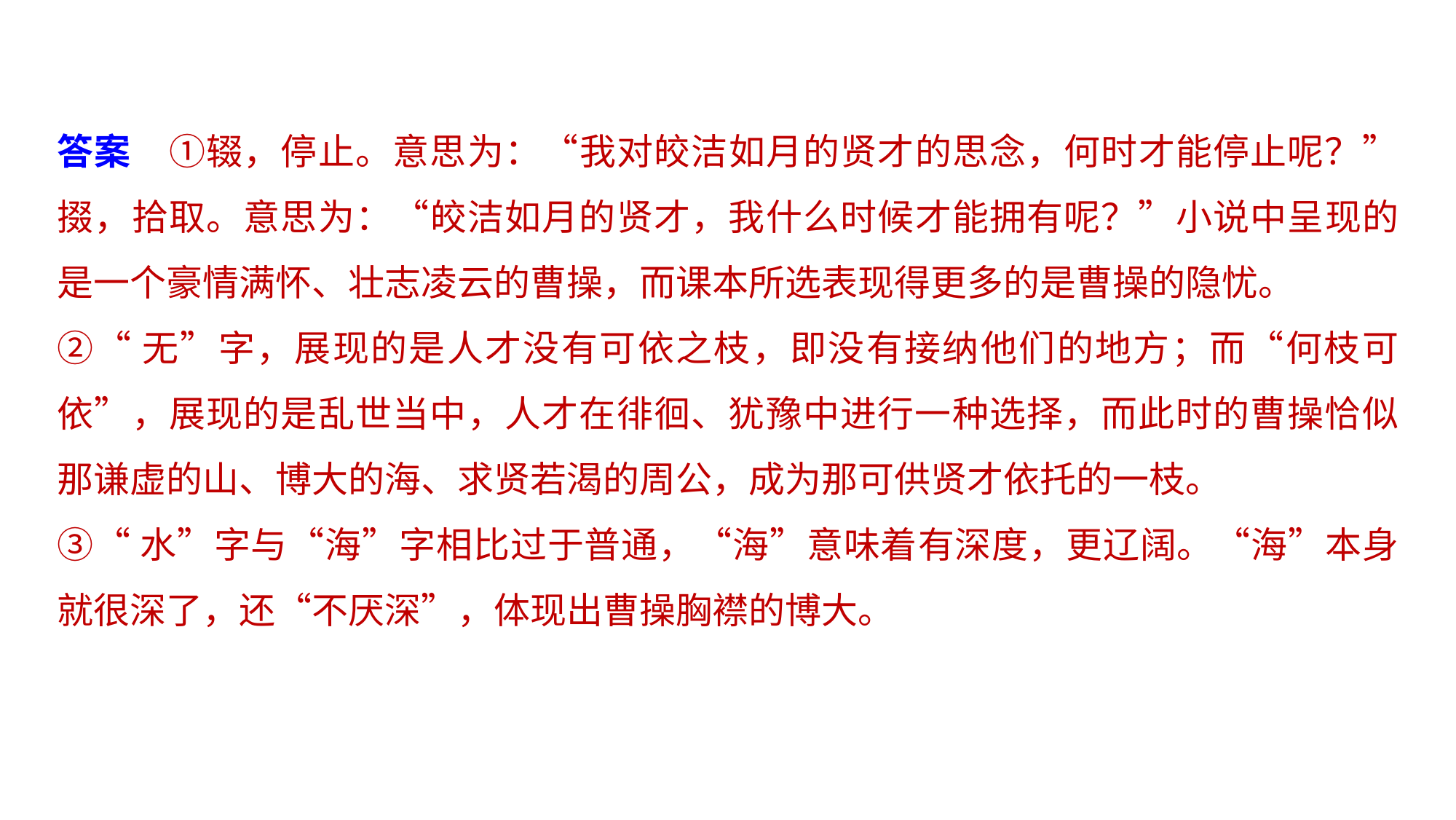

答案　①辍，停止。意思为：“我对皎洁如月的贤才的思念，何时才能停止呢？”掇，拾取。意思为：“皎洁如月的贤才，我什么时候才能拥有呢？”小说中呈现的是一个豪情满怀、壮志凌云的曹操，而课本所选表现得更多的是曹操的隐忧。
②“无”字，展现的是人才没有可依之枝，即没有接纳他们的地方；而“何枝可依”，展现的是乱世当中，人才在徘徊、犹豫中进行一种选择，而此时的曹操恰似那谦虚的山、博大的海、求贤若渴的周公，成为那可供贤才依托的一枝。
③“水”字与“海”字相比过于普通，“海”意味着有深度，更辽阔。“海”本身就很深了，还“不厌深”，体现出曹操胸襟的博大。